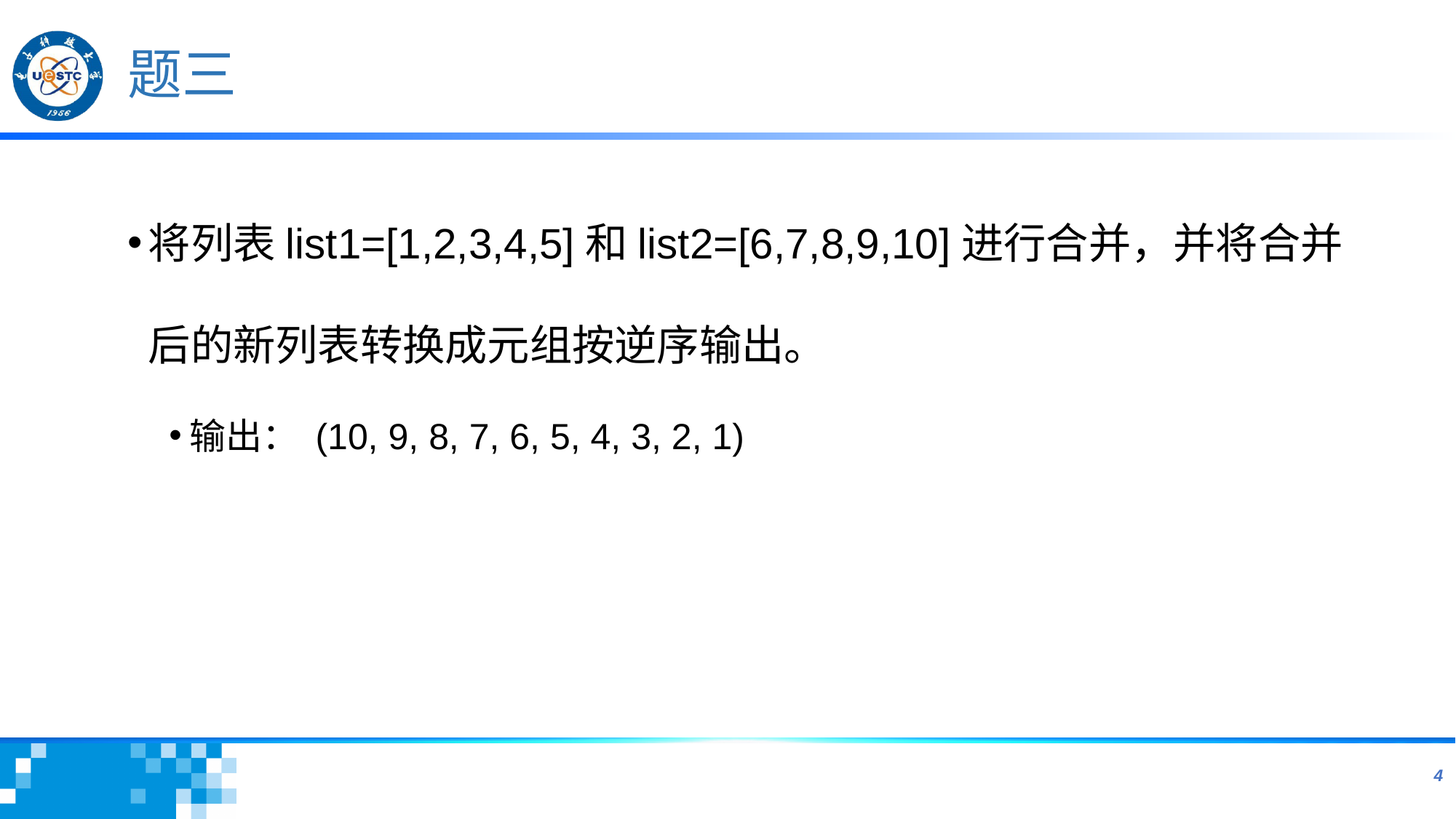

# 题三
将列表list1=[1,2,3,4,5]和list2=[6,7,8,9,10]进行合并，并将合并后的新列表转换成元组按逆序输出。
输出： (10, 9, 8, 7, 6, 5, 4, 3, 2, 1)
4